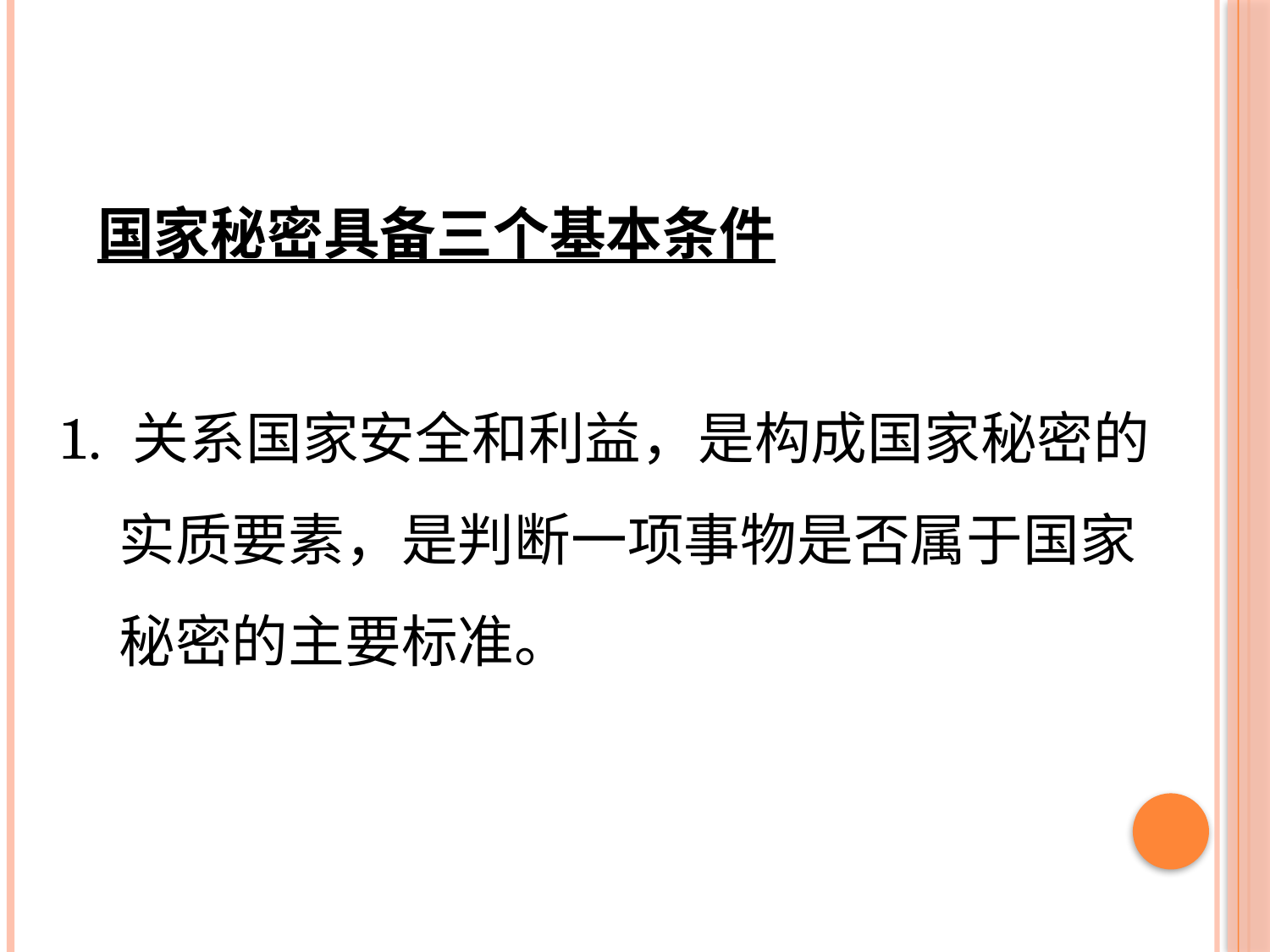

国家秘密具备三个基本条件
1. 关系国家安全和利益，是构成国家秘密的实质要素，是判断一项事物是否属于国家秘密的主要标准。